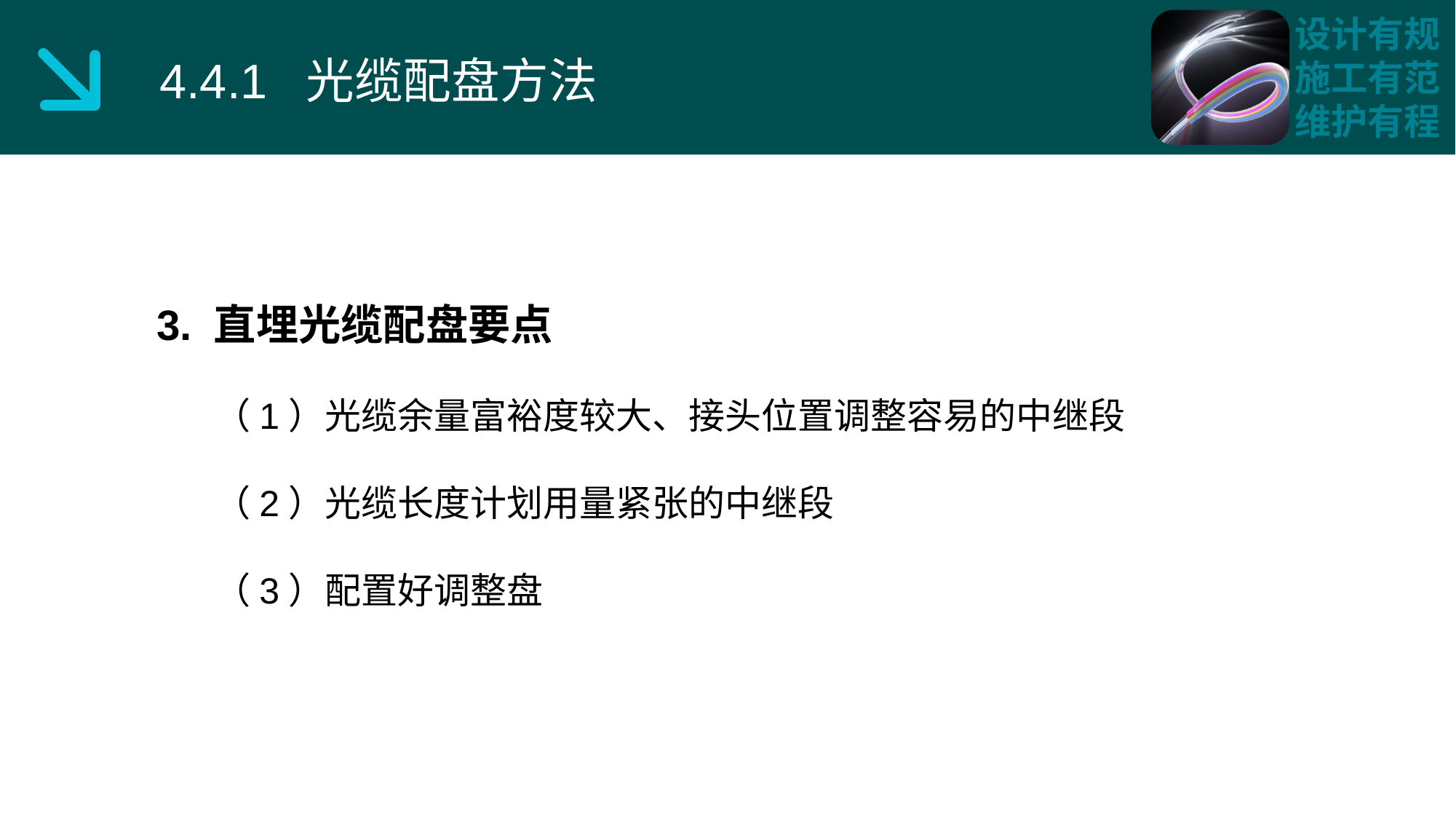

4.4.1  光缆配盘方法

3. 直埋光缆配盘要点

      （1）光缆余量富裕度较大、接头位置调整容易的中继段

      （2）光缆长度计划用量紧张的中继段

      （3）配置好调整盘